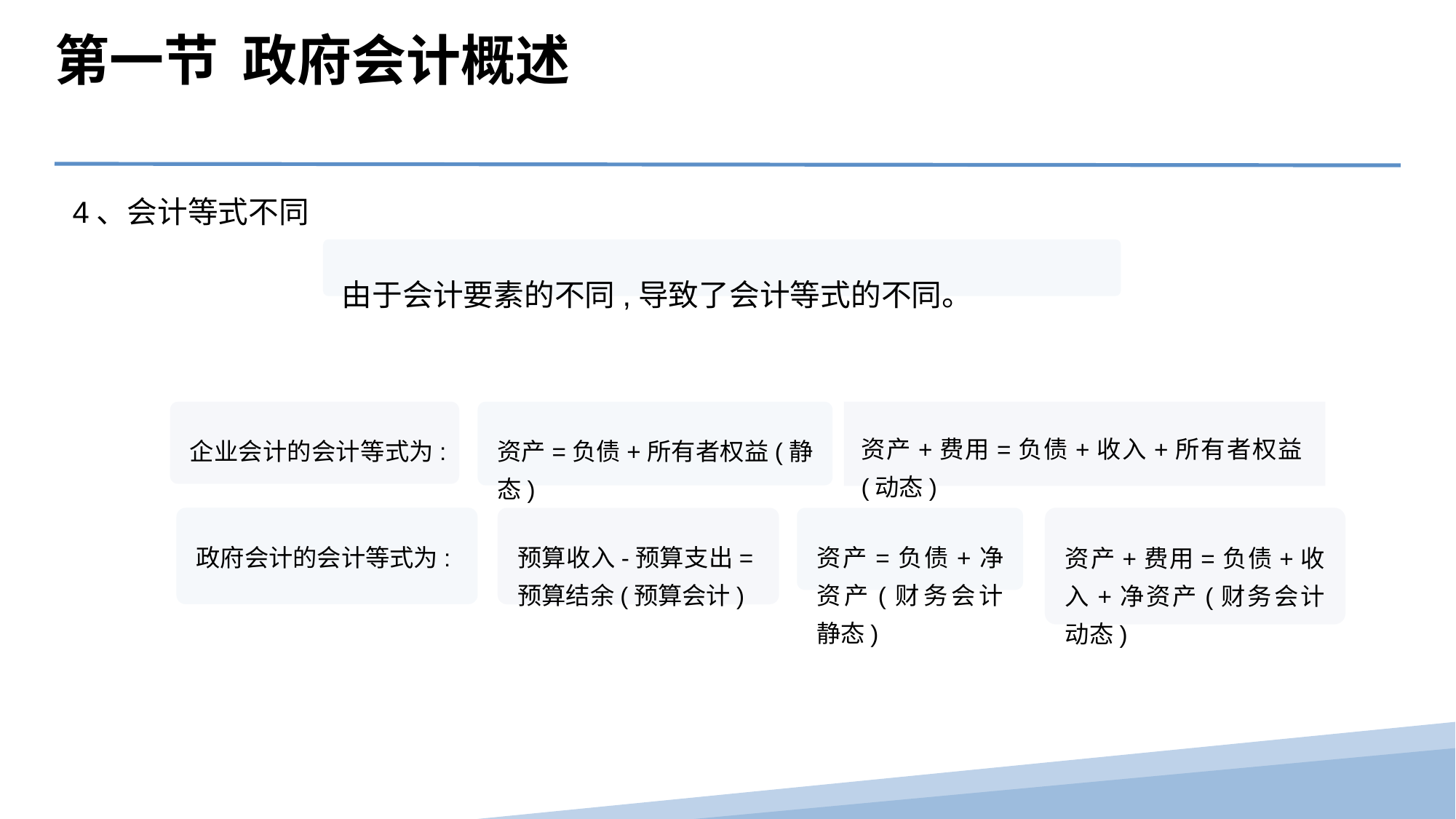

第一节  政府会计概述
4、会计等式不同
由于会计要素的不同,导致了会计等式的不同。
企业会计的会计等式为:
资产=负债+所有者权益(静态)
资产+费用=负债+收入+所有者权益(动态)
政府会计的会计等式为:
资产+费用=负债+收入+净资产(财务会计动态)
预算收入-预算支出=预算结余(预算会计)
资产=负债+净资产(财务会计静态)